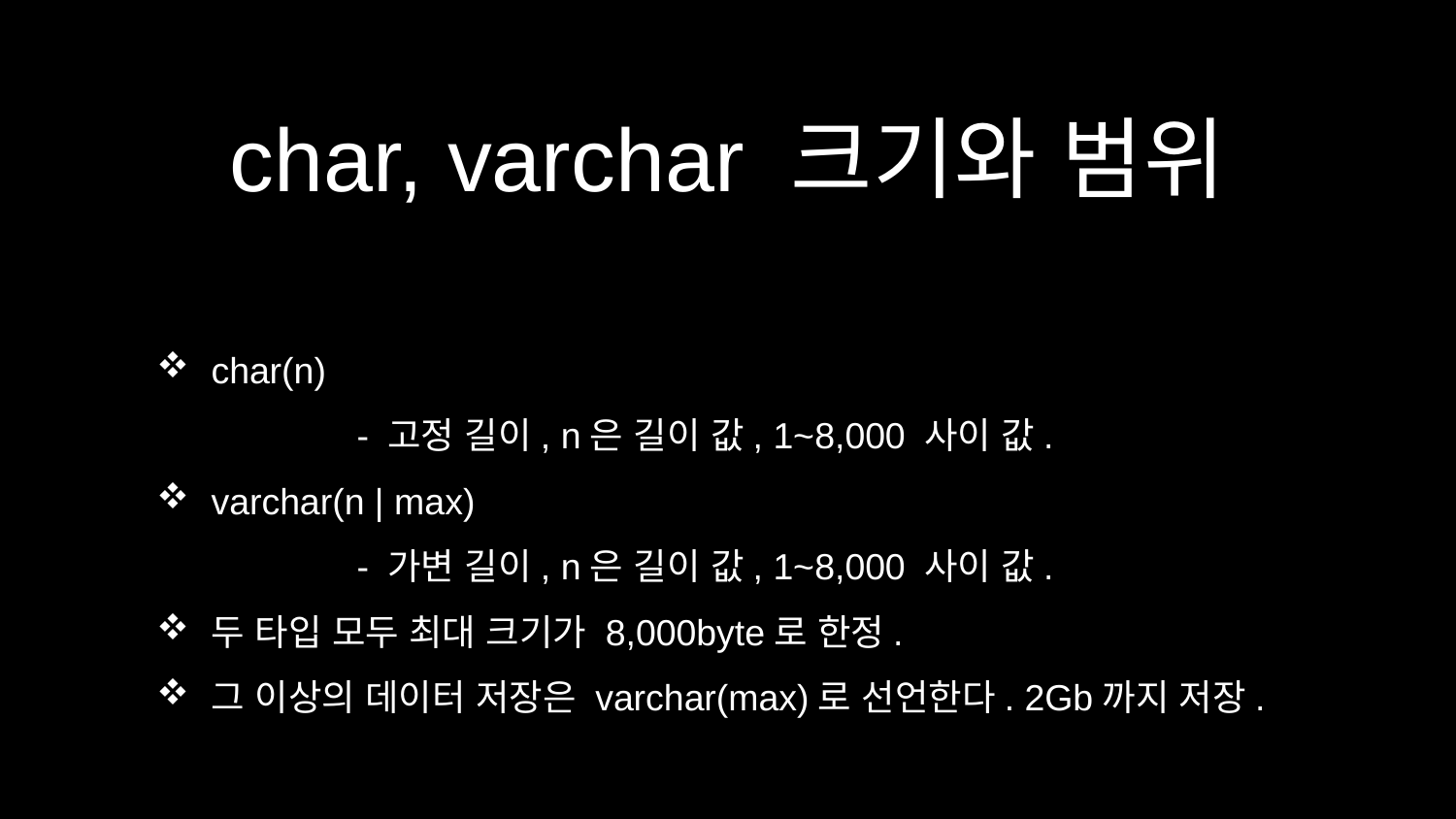

# char, varchar 크기와 범위
char(n)
	- 고정 길이, n은 길이 값, 1~8,000 사이 값.
varchar(n | max)
	- 가변 길이, n은 길이 값, 1~8,000 사이 값.
두 타입 모두 최대 크기가 8,000byte로 한정.
그 이상의 데이터 저장은 varchar(max)로 선언한다. 2Gb까지 저장.